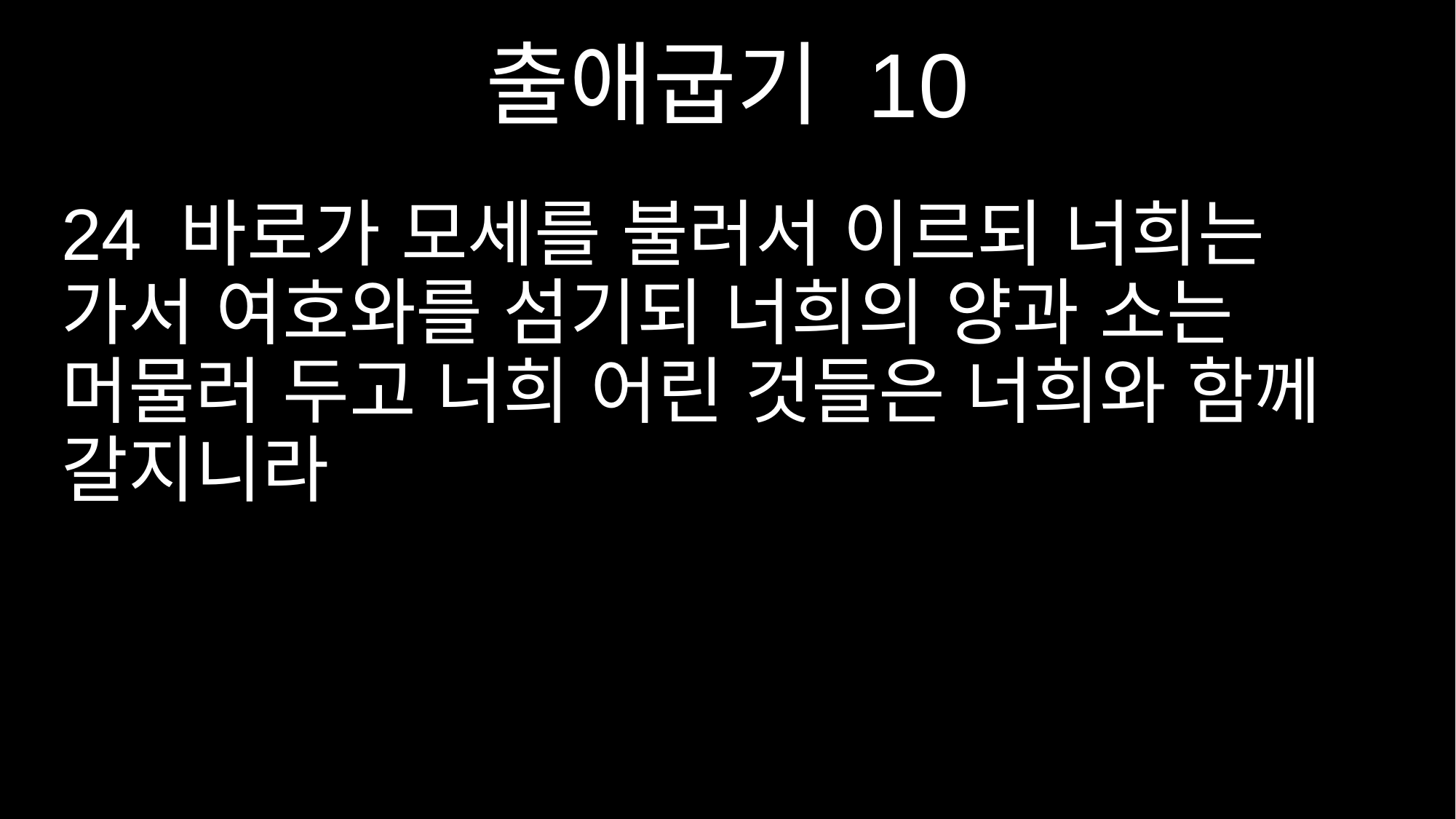

출애굽기 10
24 바로가 모세를 불러서 이르되 너희는 가서 여호와를 섬기되 너희의 양과 소는 머물러 두고 너희 어린 것들은 너희와 함께 갈지니라